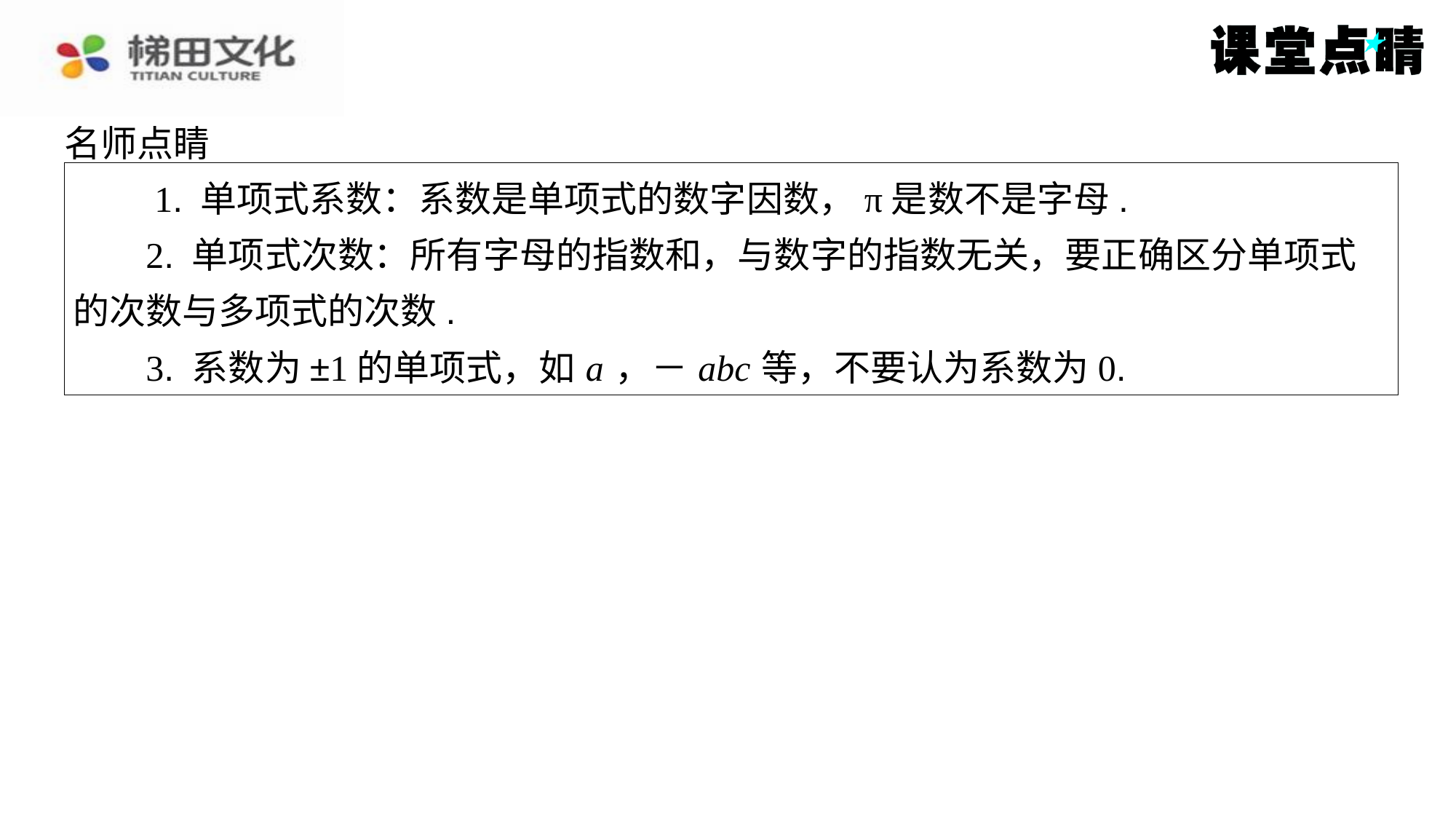

名师点睛
　　1. 单项式系数：系数是单项式的数字因数，π是数不是字母.
2. 单项式次数：所有字母的指数和，与数字的指数无关，要正确区分单项式
的次数与多项式的次数.
3. 系数为±1的单项式，如 a ，－ abc 等，不要认为系数为0.